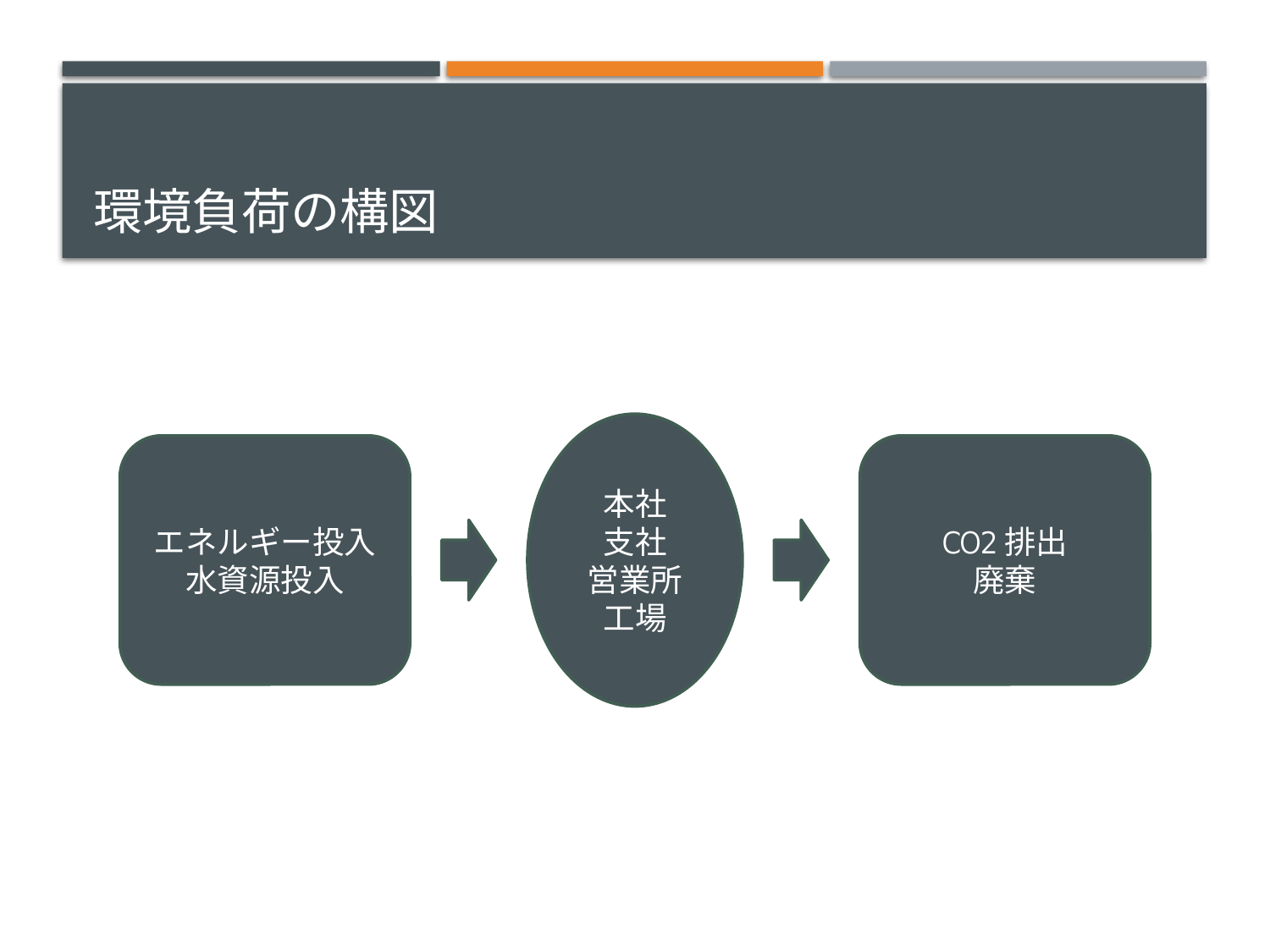

# 環境負荷の構図
本社
支社
営業所
工場
エネルギー投入
水資源投入
CO2排出
廃棄